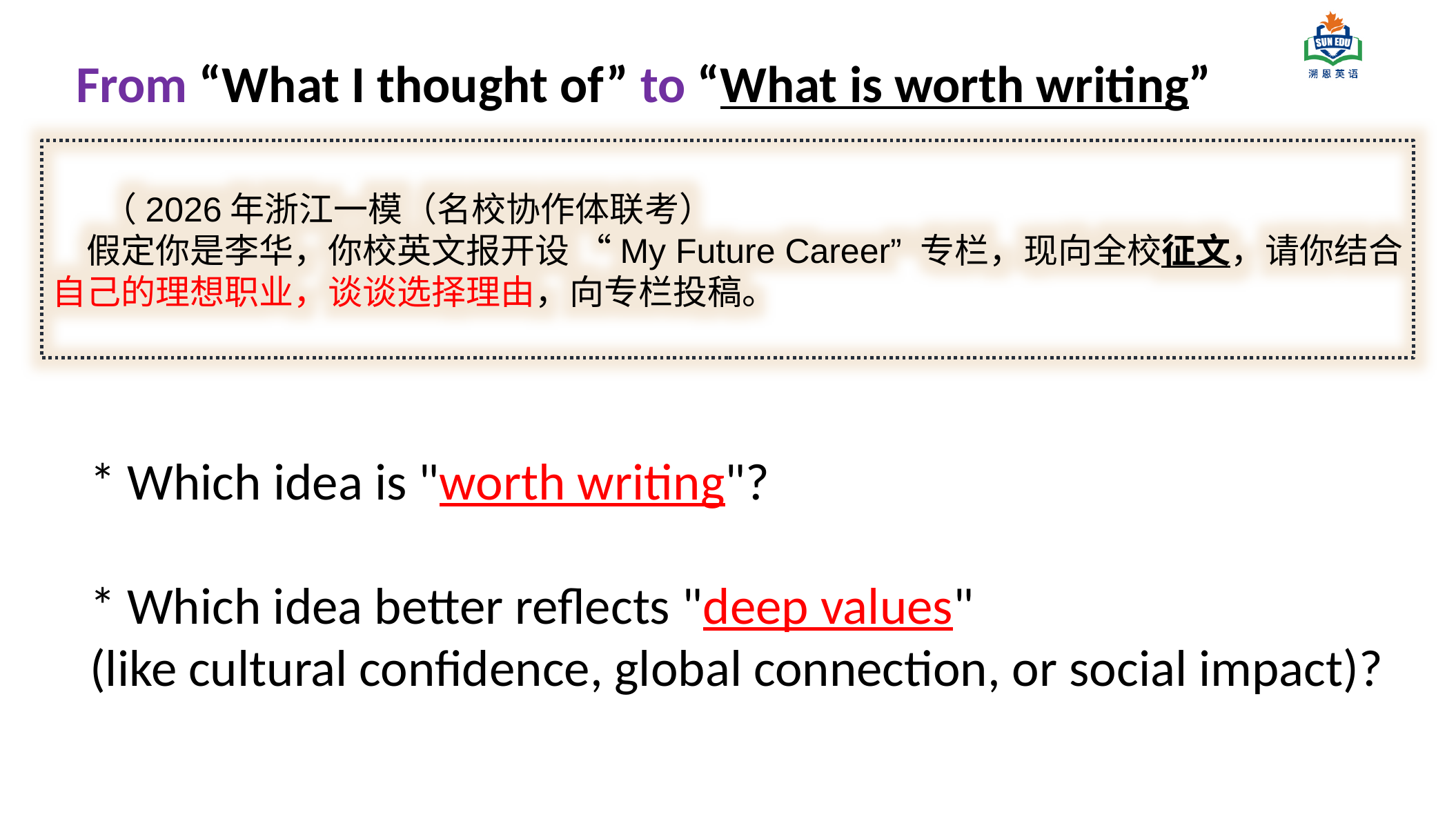

From “What I thought of” to “What is worth writing”

 （2026年浙江一模（名校协作体联考）
假定你是李华，你校英文报开设 “My Future Career” 专栏，现向全校征文，请你结合自己的理想职业，谈谈选择理由，向专栏投稿。

* Which idea is "worth writing"?

* Which idea better reflects "deep values"
(like cultural confidence, global connection, or social impact)?